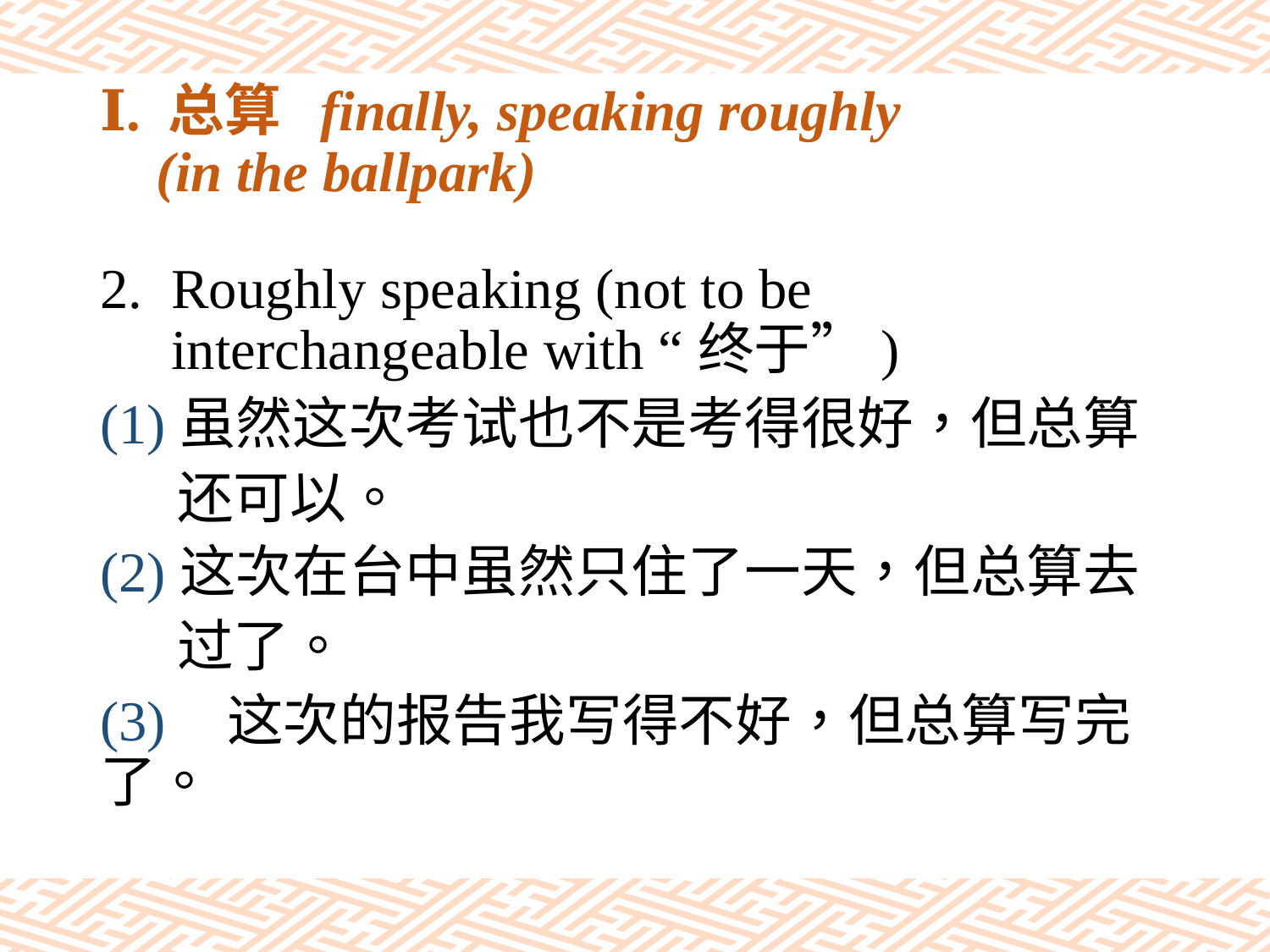

# Ⅰ. 总算  finally, speaking roughly (in the ballpark)
Roughly speaking (not to be interchangeable with “终于”)
(1)虽然这次考试也不是考得很好，但总算
     还可以。
(2)这次在台中虽然只住了一天，但总算去
     过了。
(3)	这次的报告我写得不好，但总算写完了。